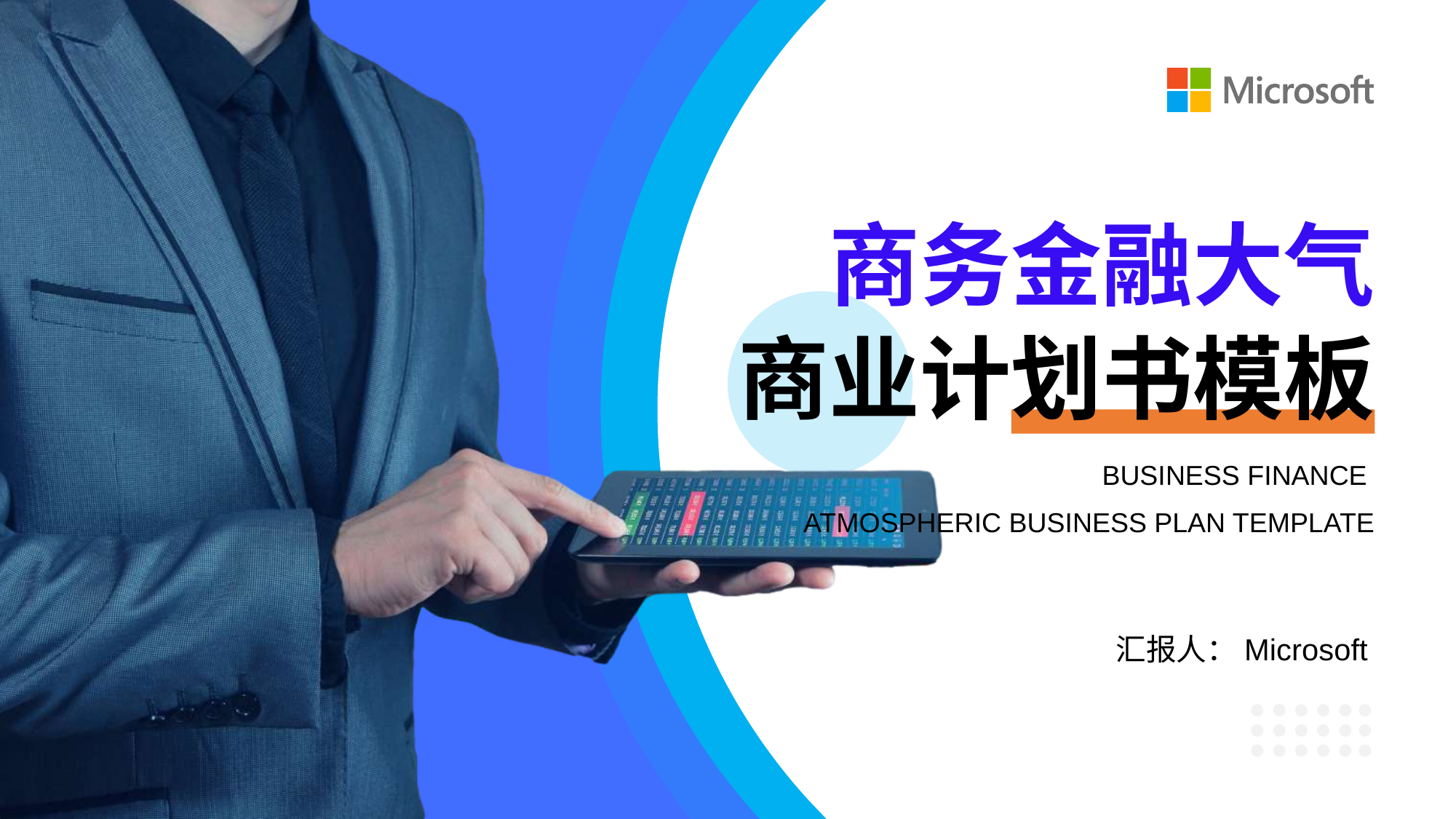

商务金融大气
商业计划书模板
BUSINESS FINANCE
ATMOSPHERIC BUSINESS PLAN TEMPLATE
汇报人：Microsoft